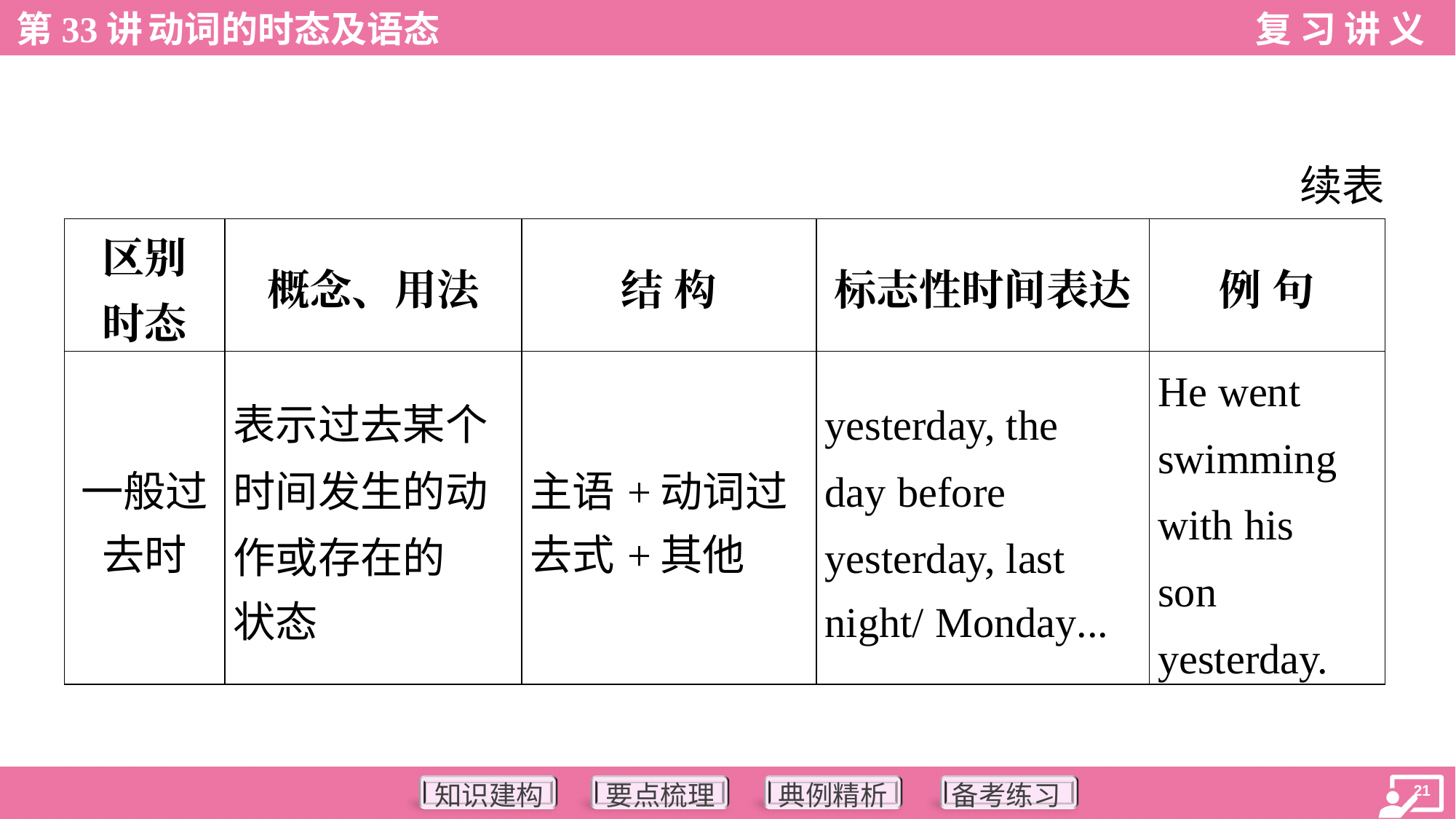

续表
| 区别 时态 | 概念、用法 | 结 构 | 标志性时间表达 | 例 句 |
| --- | --- | --- | --- | --- |
| 一般过 去时 | 表示过去某个 时间发生的动 作或存在的 状态 | 主语+动词过 去式+其他 | yesterday, the day before yesterday, last night/ Monday... | He went swimming with his son yesterday. |